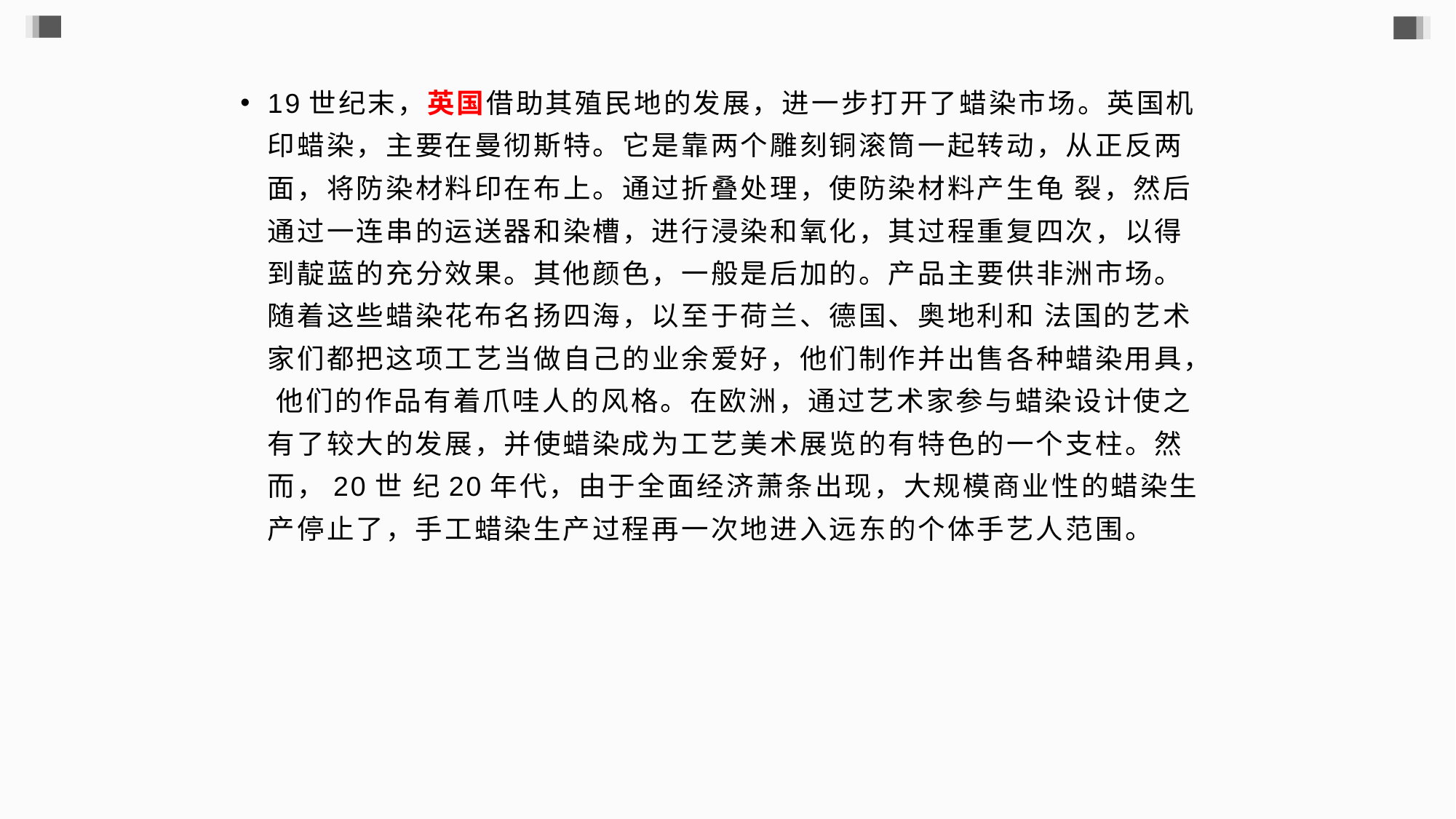

19世纪末，英国借助其殖民地的发展，进一步打开了蜡染市场。英国机印蜡染，主要在曼彻斯特。它是靠两个雕刻铜滚筒一起转动，从正反两面，将防染材料印在布上。通过折叠处理，使防染材料产生龟 裂，然后通过一连串的运送器和染槽，进行浸染和氧化，其过程重复四次，以得到靛蓝的充分效果。其他颜色，一般是后加的。产品主要供非洲市场。随着这些蜡染花布名扬四海，以至于荷兰、德国、奥地利和 法国的艺术家们都把这项工艺当做自己的业余爱好，他们制作并出售各种蜡染用具， 他们的作品有着爪哇人的风格。在欧洲，通过艺术家参与蜡染设计使之有了较大的发展，并使蜡染成为工艺美术展览的有特色的一个支柱。然而，20世 纪20年代，由于全面经济萧条出现，大规模商业性的蜡染生产停止了，手工蜡染生产过程再一次地进入远东的个体手艺人范围。